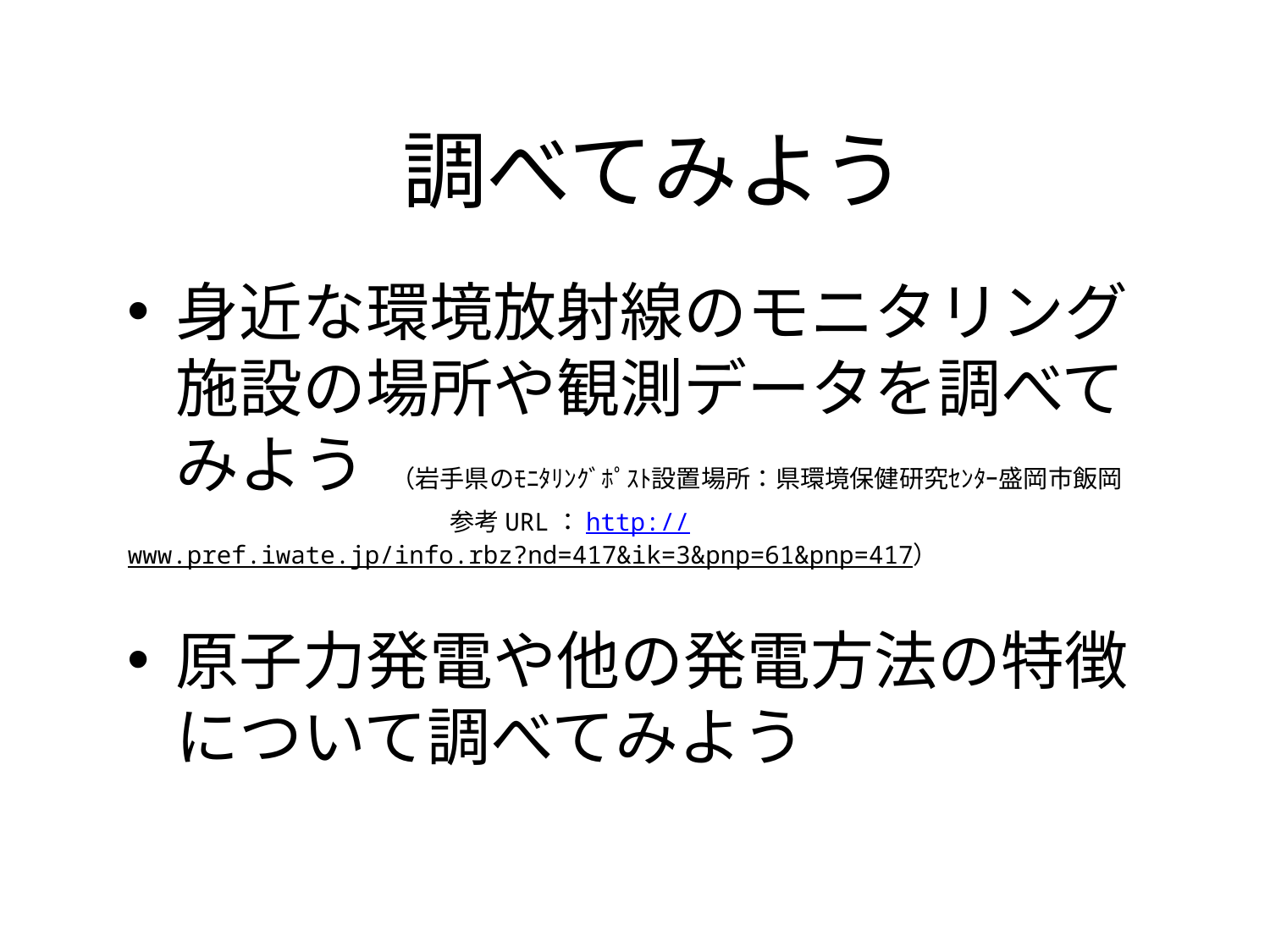

# 調べてみよう
身近な環境放射線のモニタリング施設の場所や観測データを調べてみよう　（岩手県のﾓﾆﾀﾘﾝｸﾞﾎﾟｽﾄ設置場所：県環境保健研究ｾﾝﾀｰ盛岡市飯岡
　　　　　　　　　　　　　参考URL：http://www.pref.iwate.jp/info.rbz?nd=417&ik=3&pnp=61&pnp=417）

原子力発電や他の発電方法の特徴について調べてみよう